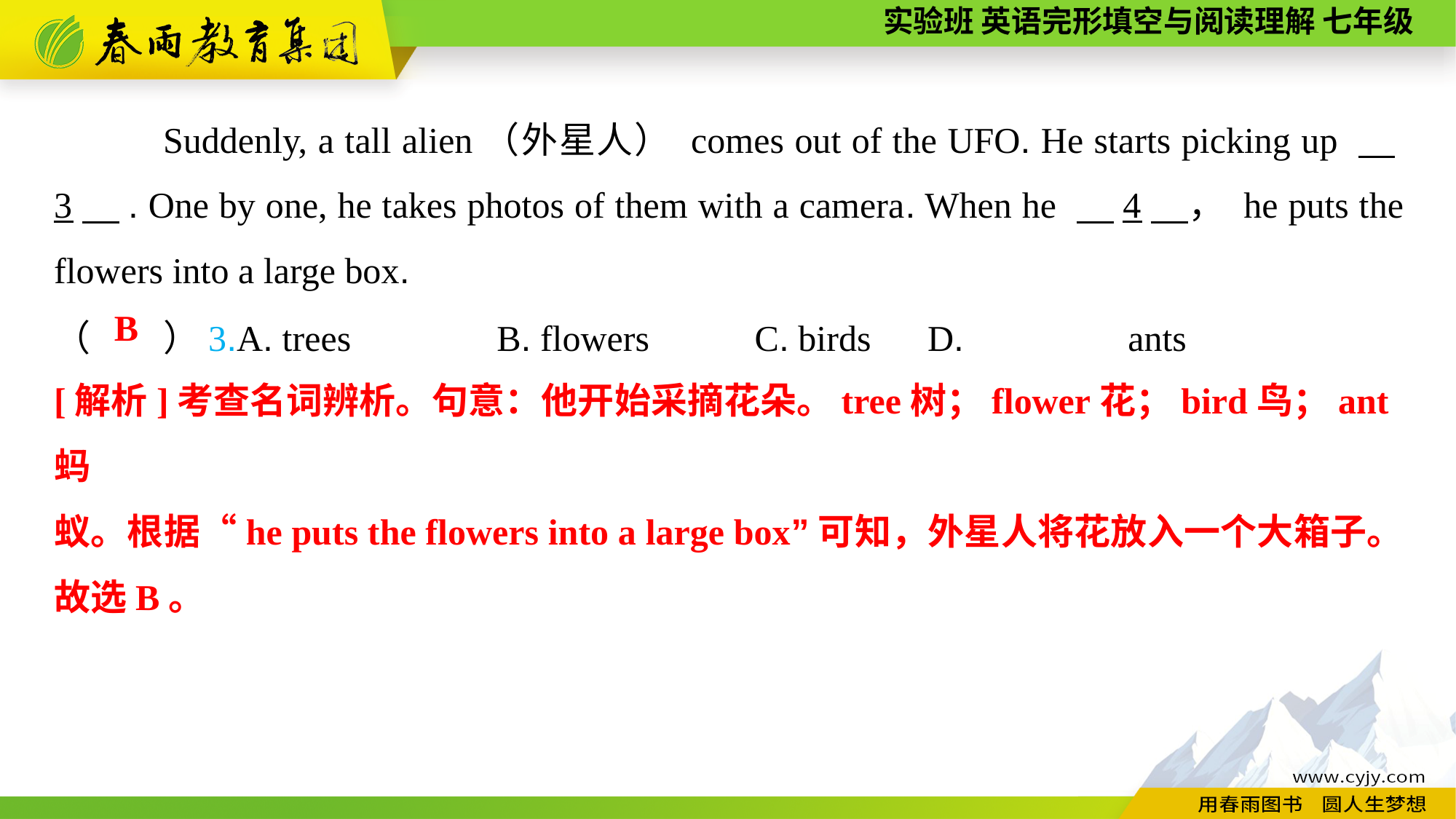

Suddenly, a tall alien（外星人） comes out of the UFO. He starts picking up 　3　. One by one, he takes photos of them with a camera. When he 　4　， he puts the flowers into a large box.
（　　）3.A. trees                B. flowers	     C. birds	D.                  ants
B
[解析]考查名词辨析。句意：他开始采摘花朵。tree树；flower花；bird鸟；ant蚂
蚁。根据“he puts the flowers into a large box”可知，外星人将花放入一个大箱子。故选B。